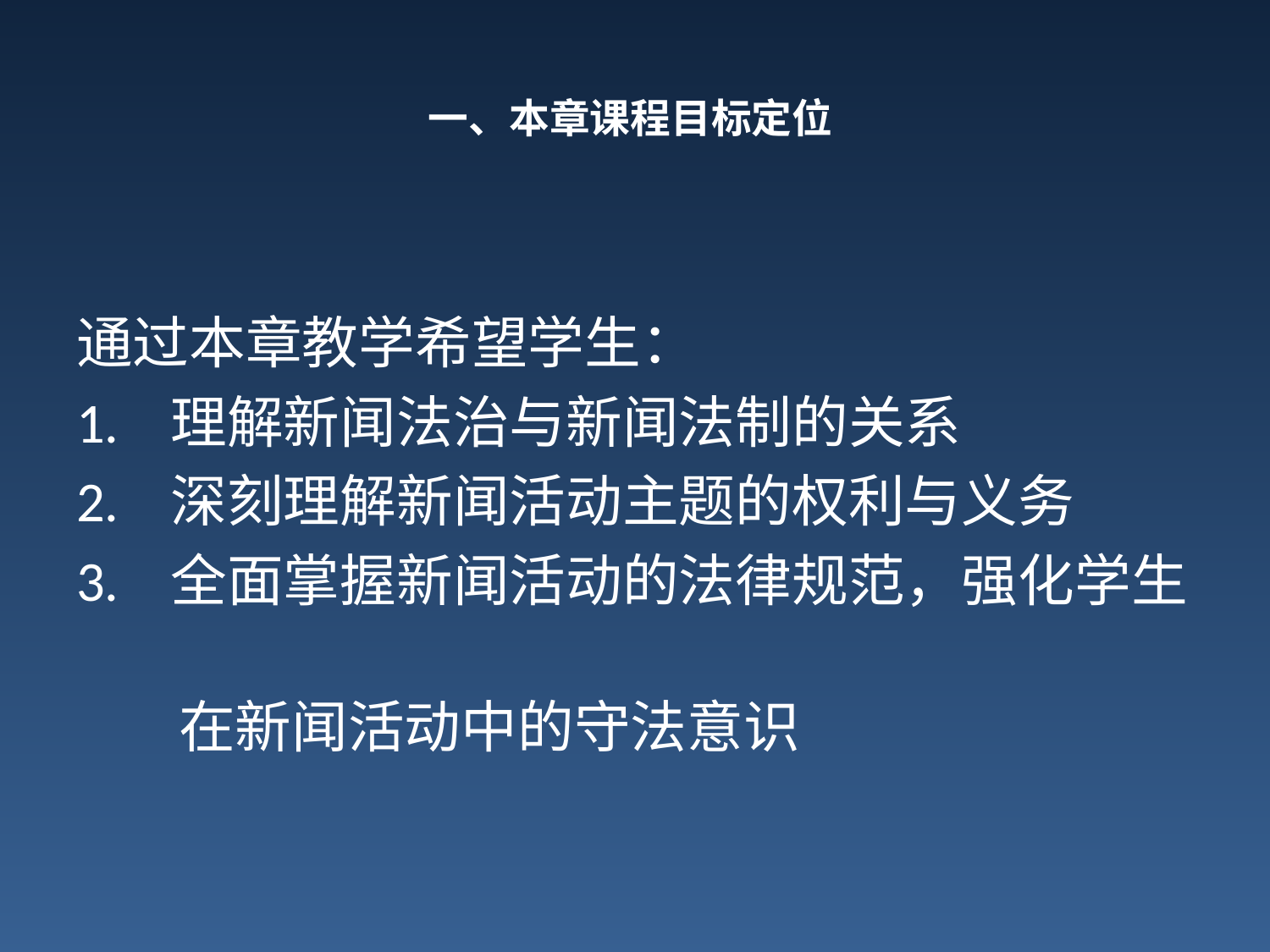

# 一、本章课程目标定位

通过本章教学希望学生：
1.   理解新闻法治与新闻法制的关系
2.   深刻理解新闻活动主题的权利与义务
3.   全面掌握新闻活动的法律规范，强化学生
       在新闻活动中的守法意识